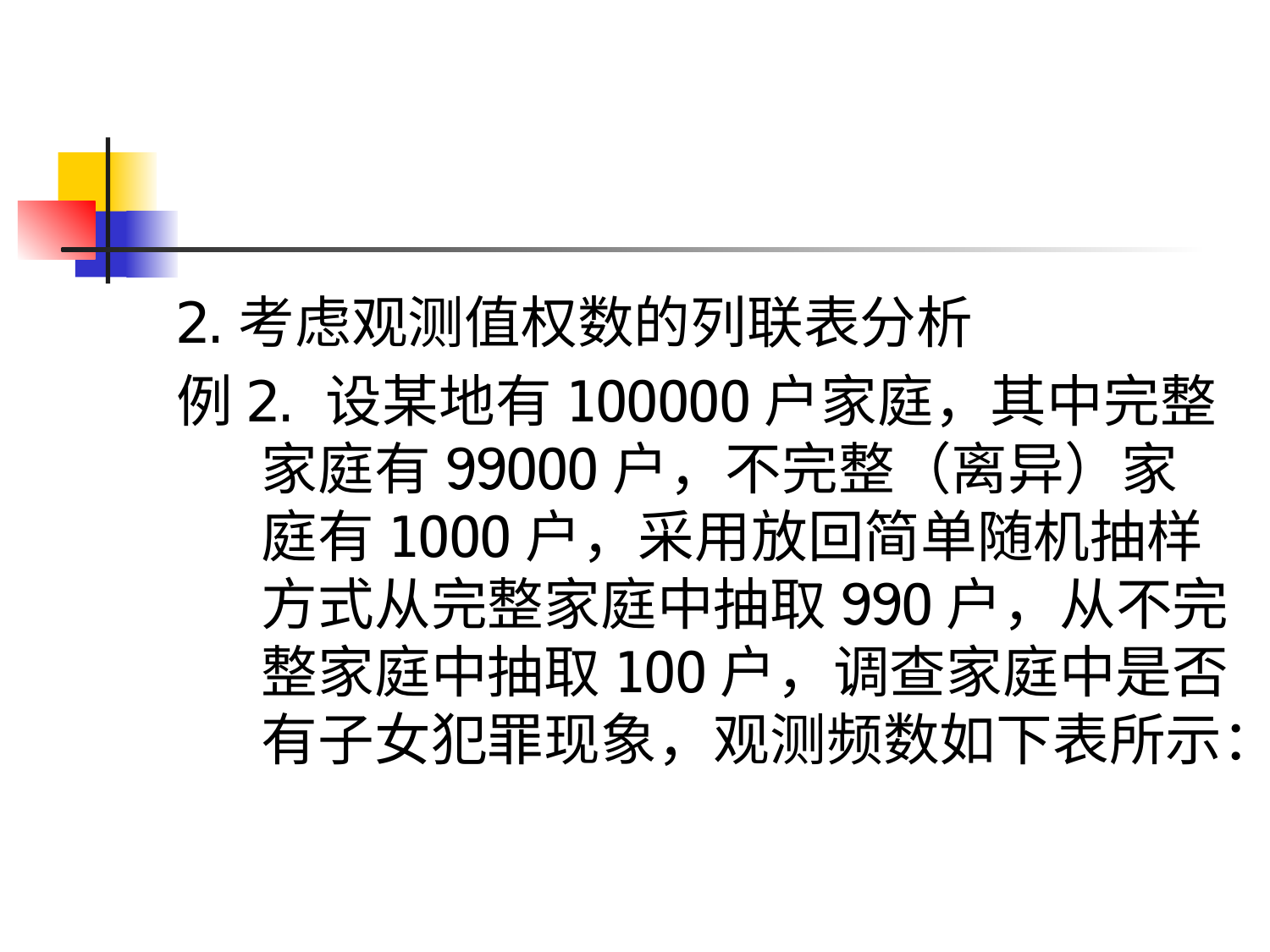

2.考虑观测值权数的列联表分析
例2. 设某地有100000户家庭，其中完整家庭有99000户，不完整（离异）家庭有1000户，采用放回简单随机抽样方式从完整家庭中抽取990户，从不完整家庭中抽取100户，调查家庭中是否有子女犯罪现象，观测频数如下表所示：